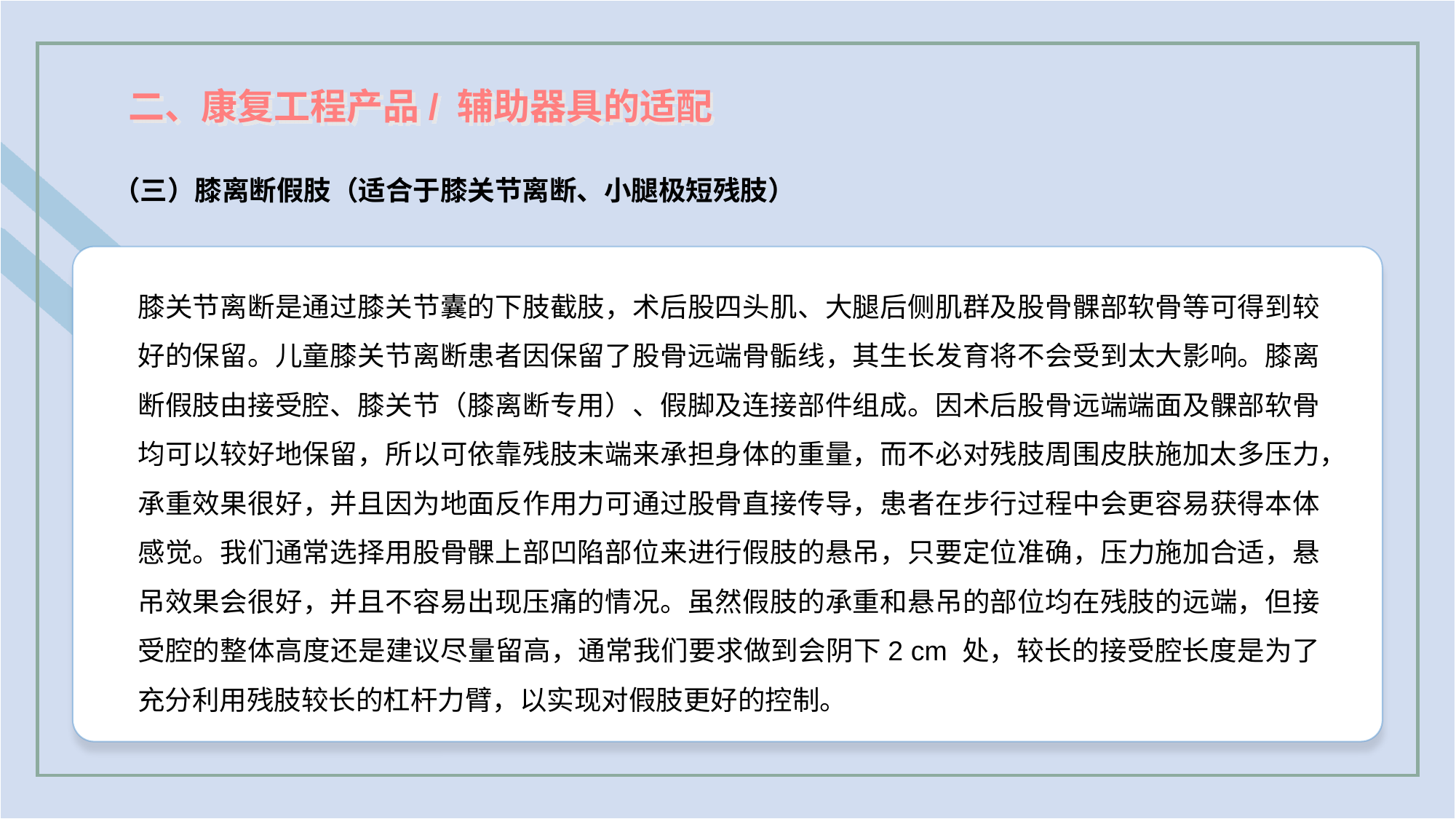

二、康复工程产品/ 辅助器具的适配
（三）膝离断假肢（适合于膝关节离断、小腿极短残肢）

膝关节离断是通过膝关节囊的下肢截肢，术后股四头肌、大腿后侧肌群及股骨髁部软骨等可得到较好的保留。儿童膝关节离断患者因保留了股骨远端骨骺线，其生长发育将不会受到太大影响。膝离断假肢由接受腔、膝关节（膝离断专用）、假脚及连接部件组成。因术后股骨远端端面及髁部软骨均可以较好地保留，所以可依靠残肢末端来承担身体的重量，而不必对残肢周围皮肤施加太多压力，承重效果很好，并且因为地面反作用力可通过股骨直接传导，患者在步行过程中会更容易获得本体感觉。我们通常选择用股骨髁上部凹陷部位来进行假肢的悬吊，只要定位准确，压力施加合适，悬吊效果会很好，并且不容易出现压痛的情况。虽然假肢的承重和悬吊的部位均在残肢的远端，但接受腔的整体高度还是建议尽量留高，通常我们要求做到会阴下2 cm 处，较长的接受腔长度是为了充分利用残肢较长的杠杆力臂，以实现对假肢更好的控制。